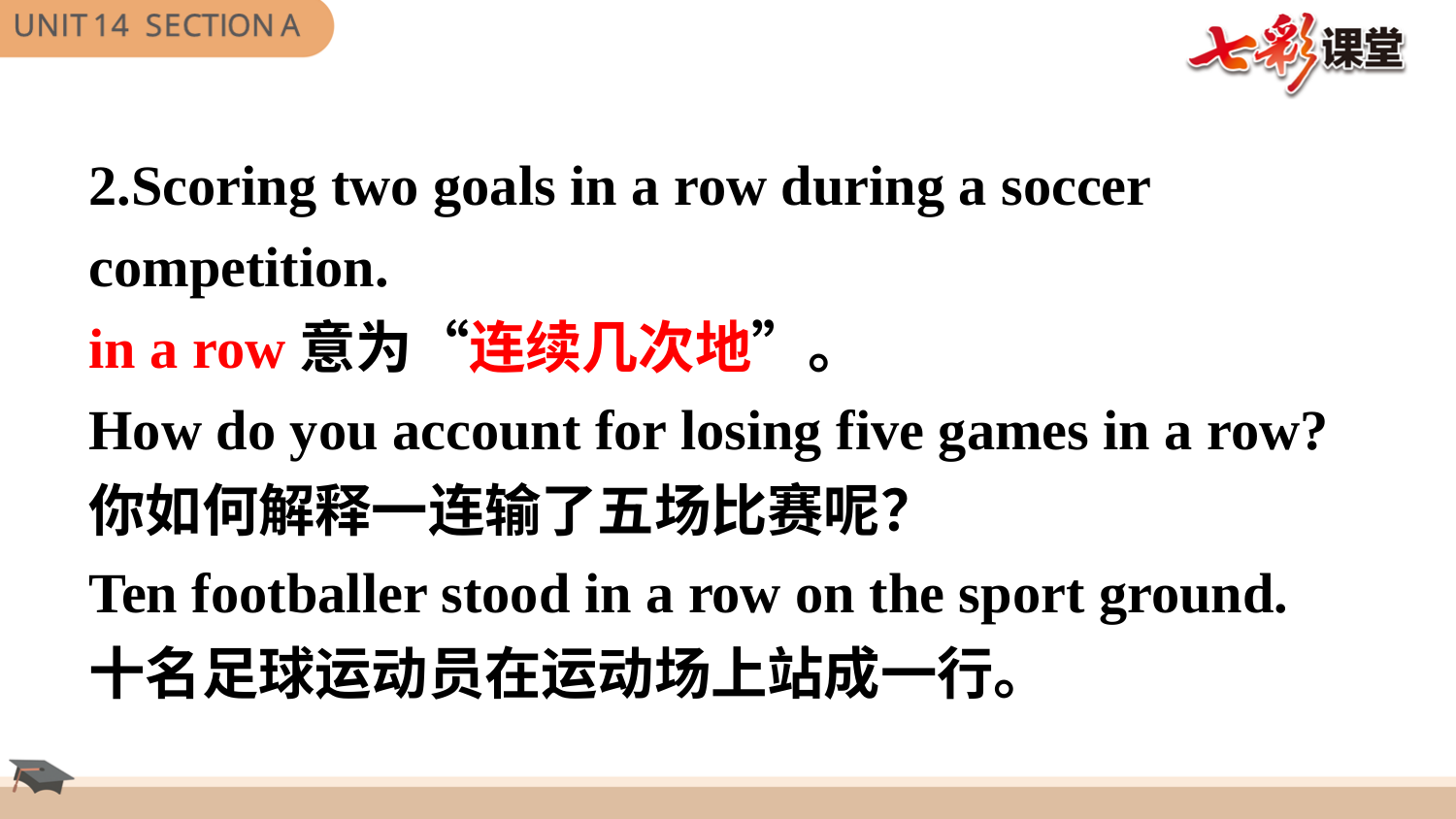

2.Scoring two goals in a row during a soccer competition.
in a row意为“连续几次地”。
How do you account for losing five games in a row?
你如何解释一连输了五场比赛呢？
Ten footballer stood in a row on the sport ground.
十名足球运动员在运动场上站成一行。